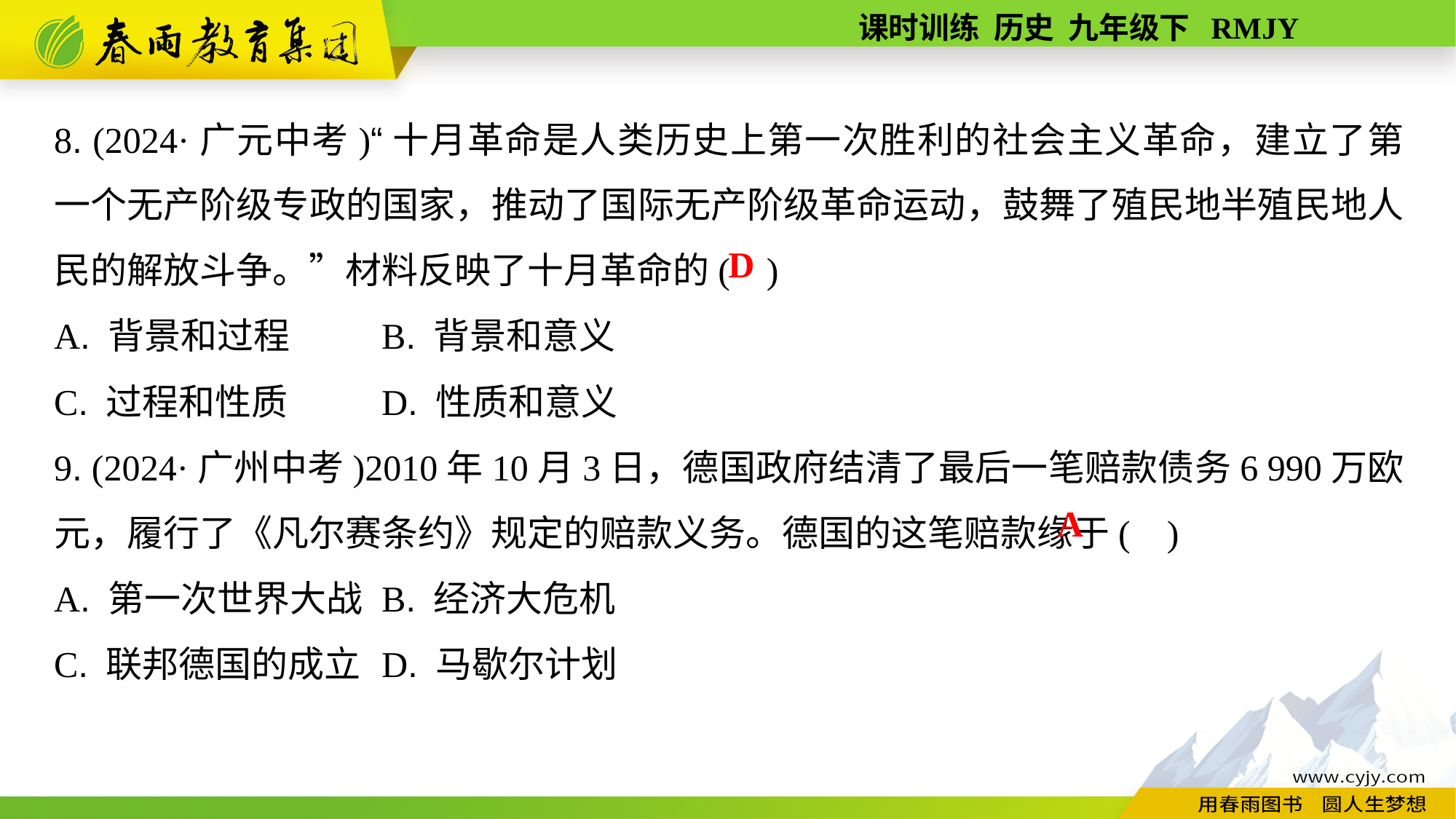

8. (2024·广元中考)“十月革命是人类历史上第一次胜利的社会主义革命，建立了第一个无产阶级专政的国家，推动了国际无产阶级革命运动，鼓舞了殖民地半殖民地人民的解放斗争。”材料反映了十月革命的(    )
A. 背景和过程	B. 背景和意义
C. 过程和性质	D. 性质和意义
9. (2024·广州中考)2010年10月3日，德国政府结清了最后一笔赔款债务6 990万欧元，履行了《凡尔赛条约》规定的赔款义务。德国的这笔赔款缘于(    )
A. 第一次世界大战	B. 经济大危机
C. 联邦德国的成立	D. 马歇尔计划
D
A